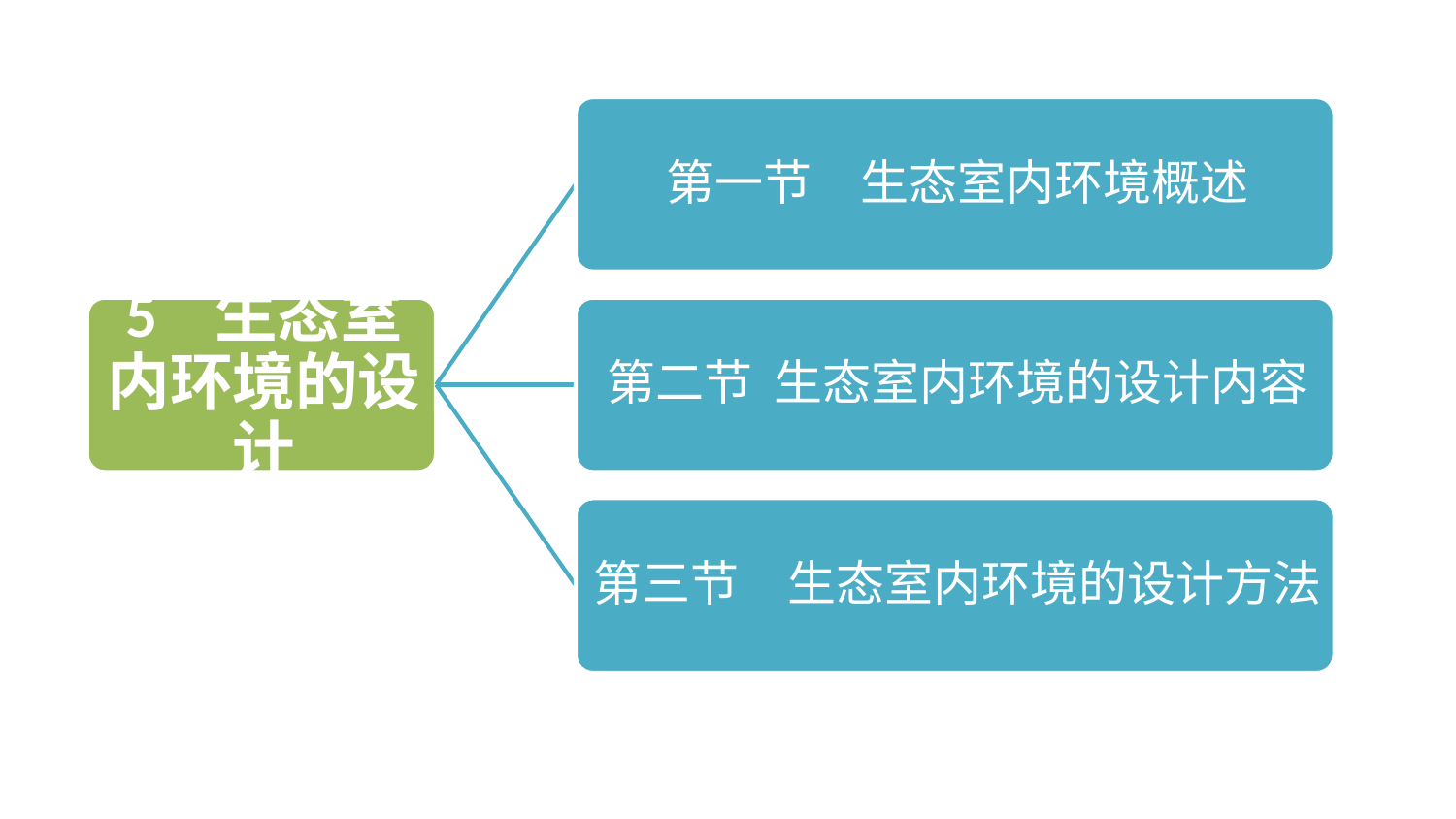

5   生态室内环境的设计

第一节　生态室内环境概述

第二节  生态室内环境的设计内容

第三节　生态室内环境的设计方法